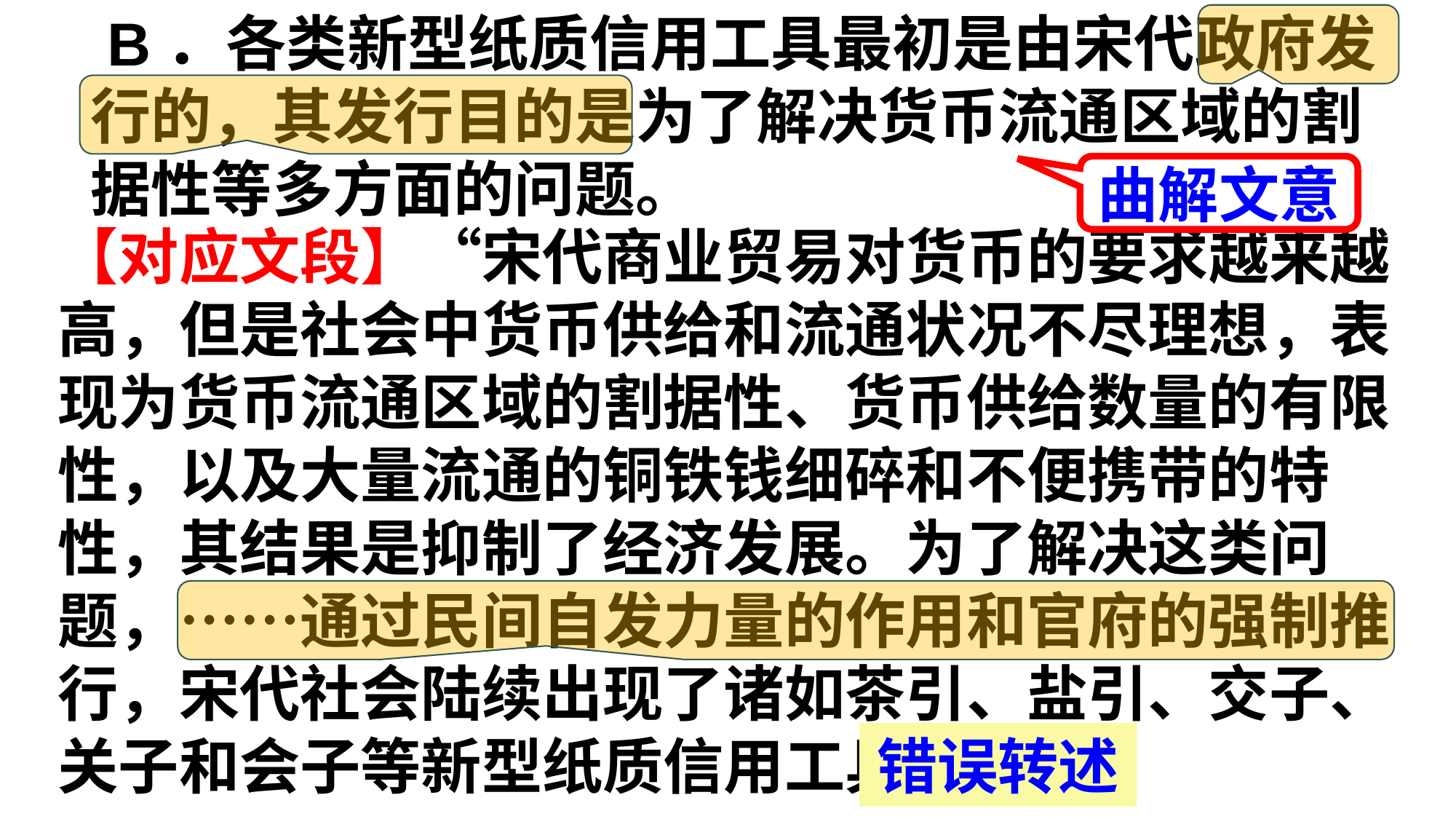

B．各类新型纸质信用工具最初是由宋代政府发行的，其发行目的是为了解决货币流通区域的割据性等多方面的问题。

曲解文意
【对应文段】“宋代商业贸易对货币的要求越来越高，但是社会中货币供给和流通状况不尽理想，表现为货币流通区域的割据性、货币供给数量的有限性，以及大量流通的铜铁钱细碎和不便携带的特性，其结果是抑制了经济发展。为了解决这类问题，……通过民间自发力量的作用和官府的强制推行，宋代社会陆续出现了诸如茶引、盐引、交子、关子和会子等新型纸质信用工具。”

错误转述